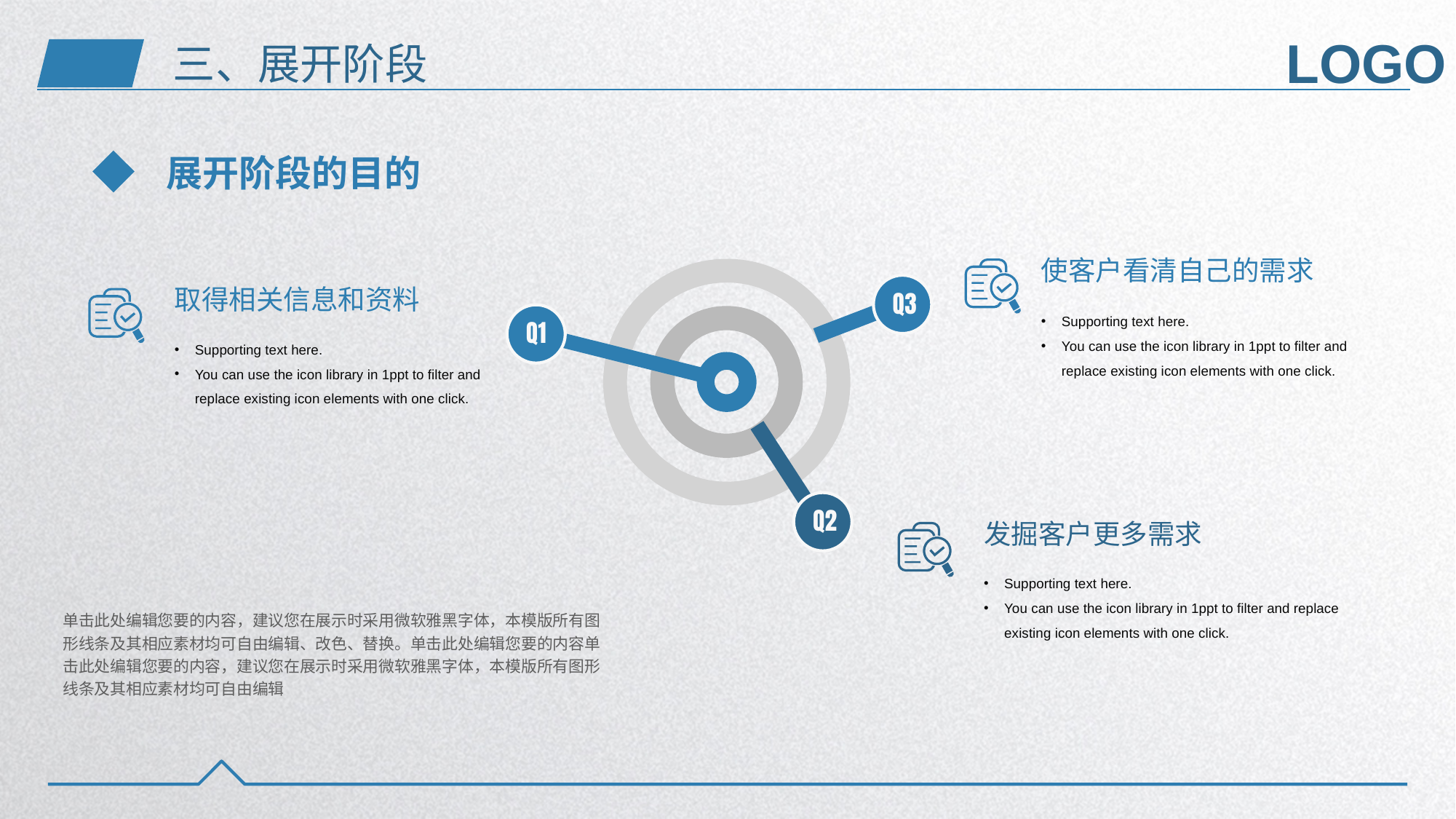

三、展开阶段
展开阶段的目的

使客户看清自己的需求

Q3
Q1

Q2
取得相关信息和资料

Supporting text here.
You can use the icon library in 1ppt to filter and replace existing icon elements with one click.
Supporting text here.
You can use the icon library in 1ppt to filter and replace existing icon elements with one click.
发掘客户更多需求

Supporting text here.
You can use the icon library in 1ppt to filter and replace existing icon elements with one click.
单击此处编辑您要的内容，建议您在展示时采用微软雅黑字体，本模版所有图形线条及其相应素材均可自由编辑、改色、替换。单击此处编辑您要的内容单击此处编辑您要的内容，建议您在展示时采用微软雅黑字体，本模版所有图形线条及其相应素材均可自由编辑